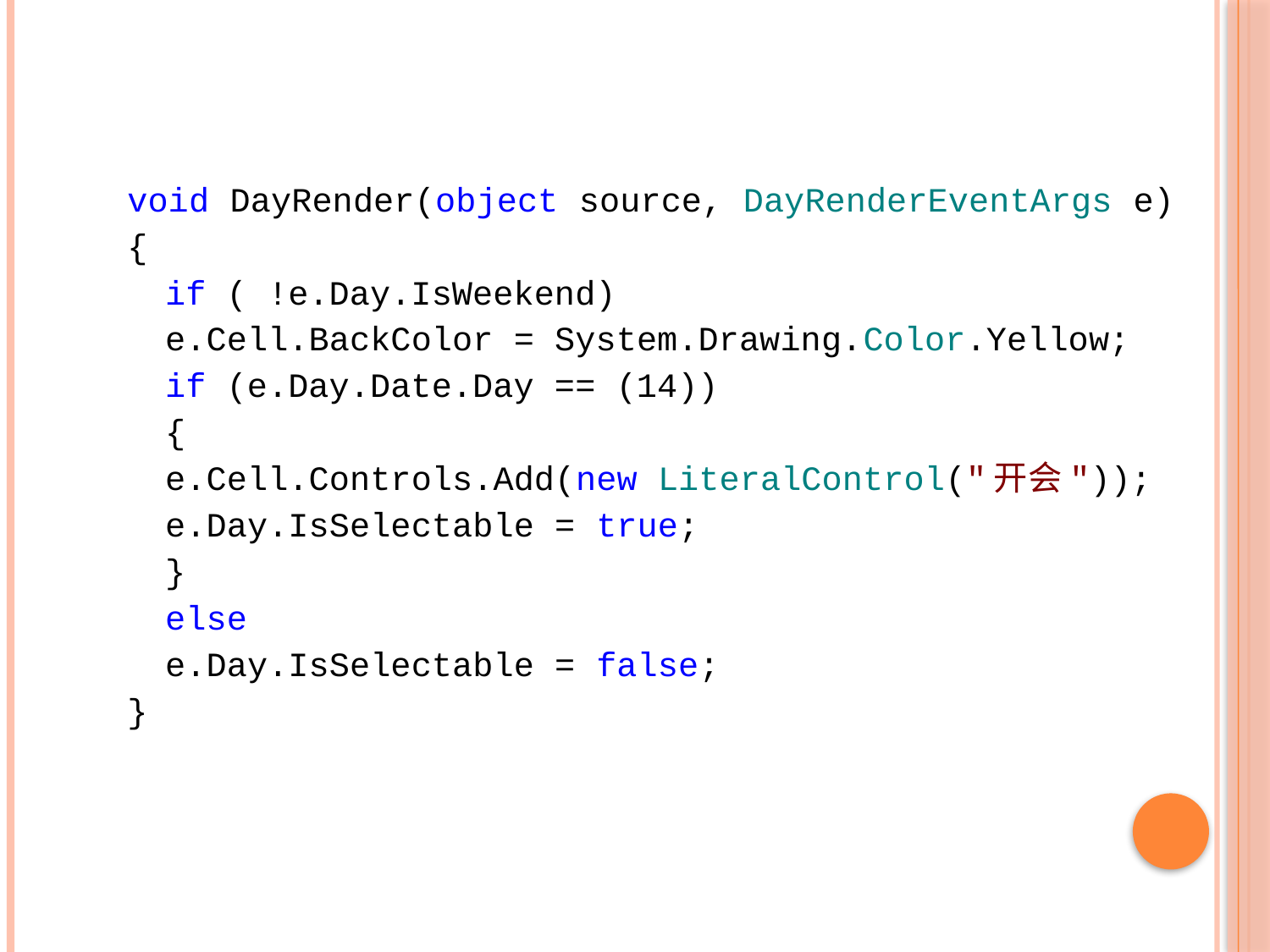

#
void DayRender(object source, DayRenderEventArgs e)
{
	if ( !e.Day.IsWeekend)
		e.Cell.BackColor = System.Drawing.Color.Yellow;
	if (e.Day.Date.Day == (14))
	{
		e.Cell.Controls.Add(new LiteralControl("开会"));
		e.Day.IsSelectable = true;
	}
	else
		e.Day.IsSelectable = false;
}
73